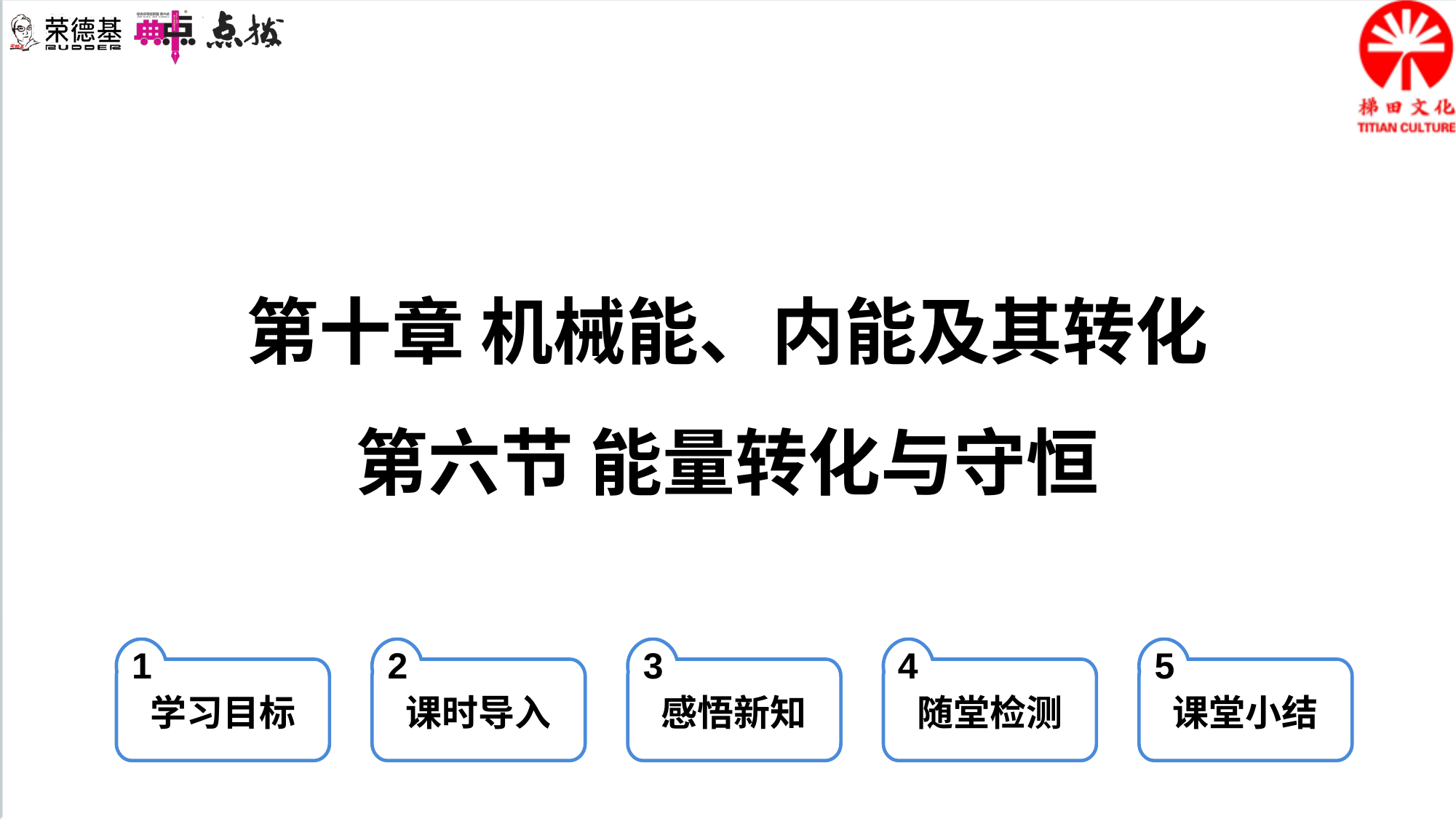

第十章 机械能、内能及其转化
第六节 能量转化与守恒
1

学习目标
2

课时导入
3

感悟新知
4

随堂检测
5

课堂小结